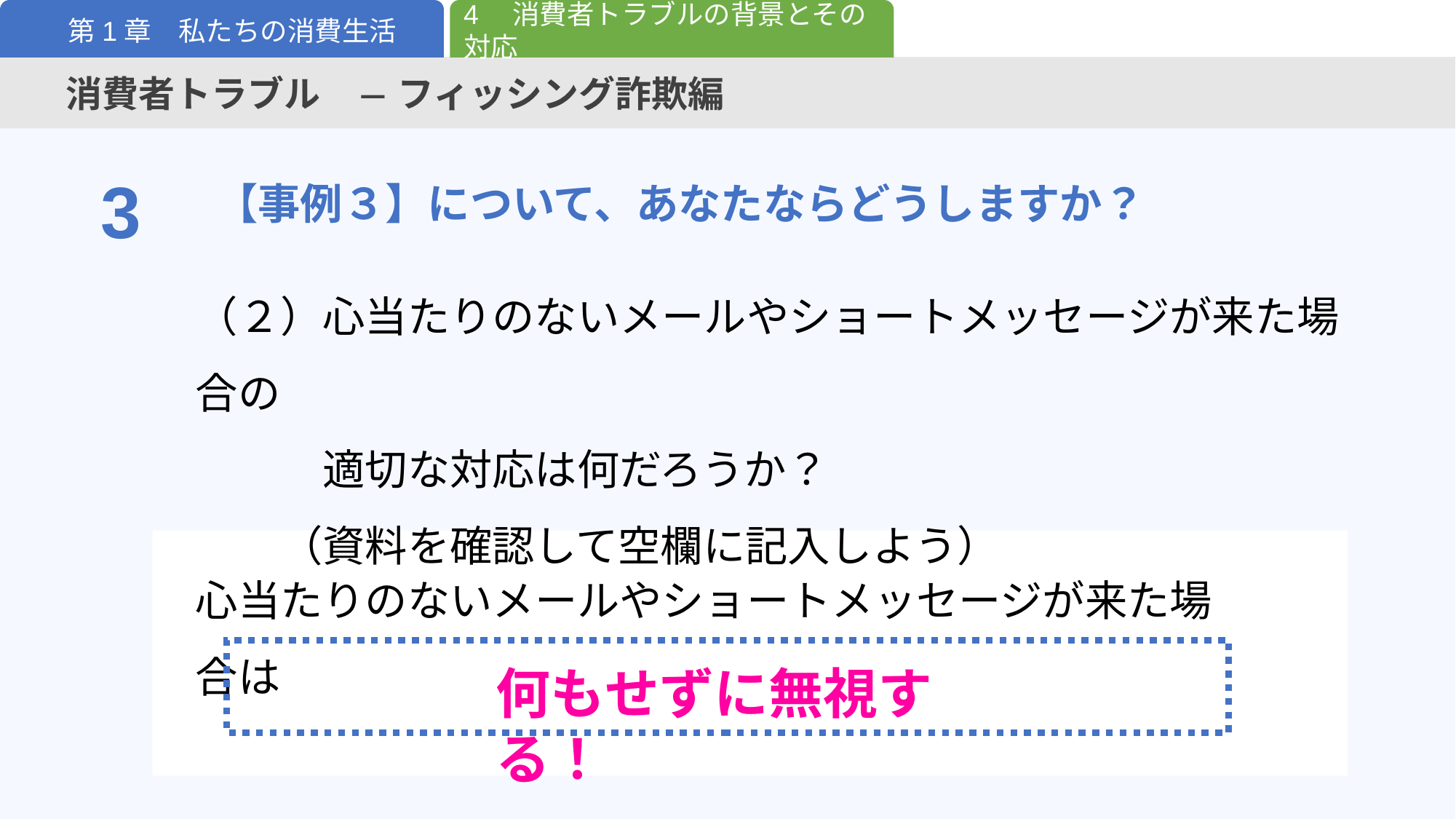

4　消費者トラブルの背景とその対応
第1章　私たちの消費生活
消費者トラブル　― フィッシング詐欺編
【事例３】について、あなたならどうしますか？
3
（２）心当たりのないメールやショートメッセージが来た場合の
　　　適切な対応は何だろうか？
　　（資料を確認して空欄に記入しよう）

心当たりのないメールやショートメッセージが来た場合は

何もせずに無視する！